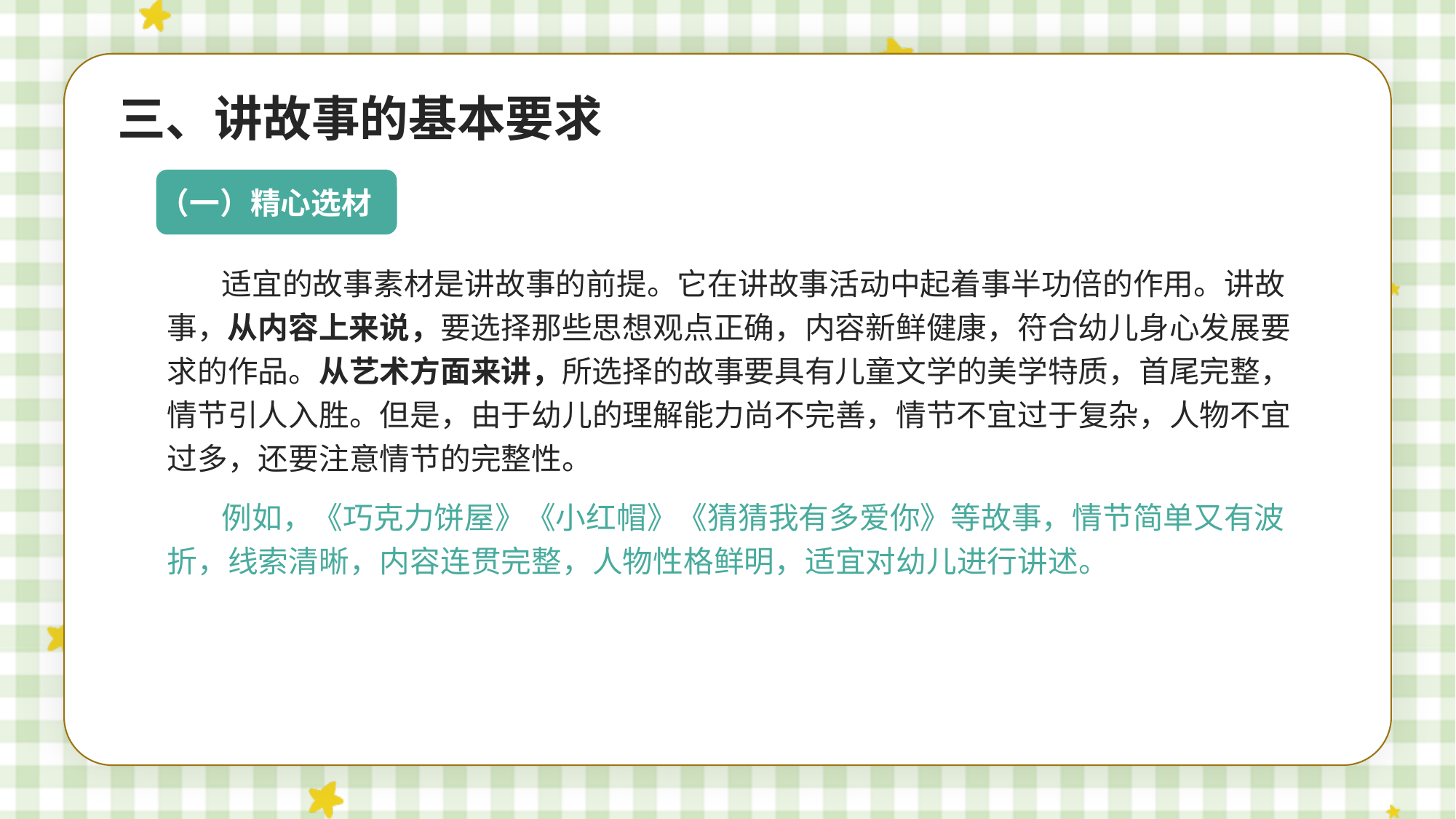

三、讲故事的基本要求
（一）精心选材
适宜的故事素材是讲故事的前提。它在讲故事活动中起着事半功倍的作用。讲故事，从内容上来说，要选择那些思想观点正确，内容新鲜健康，符合幼儿身心发展要求的作品。从艺术方面来讲，所选择的故事要具有儿童文学的美学特质，首尾完整，情节引人入胜。但是，由于幼儿的理解能力尚不完善，情节不宜过于复杂，人物不宜过多，还要注意情节的完整性。
例如，《巧克力饼屋》《小红帽》《猜猜我有多爱你》等故事，情节简单又有波折，线索清晰，内容连贯完整，人物性格鲜明，适宜对幼儿进行讲述。